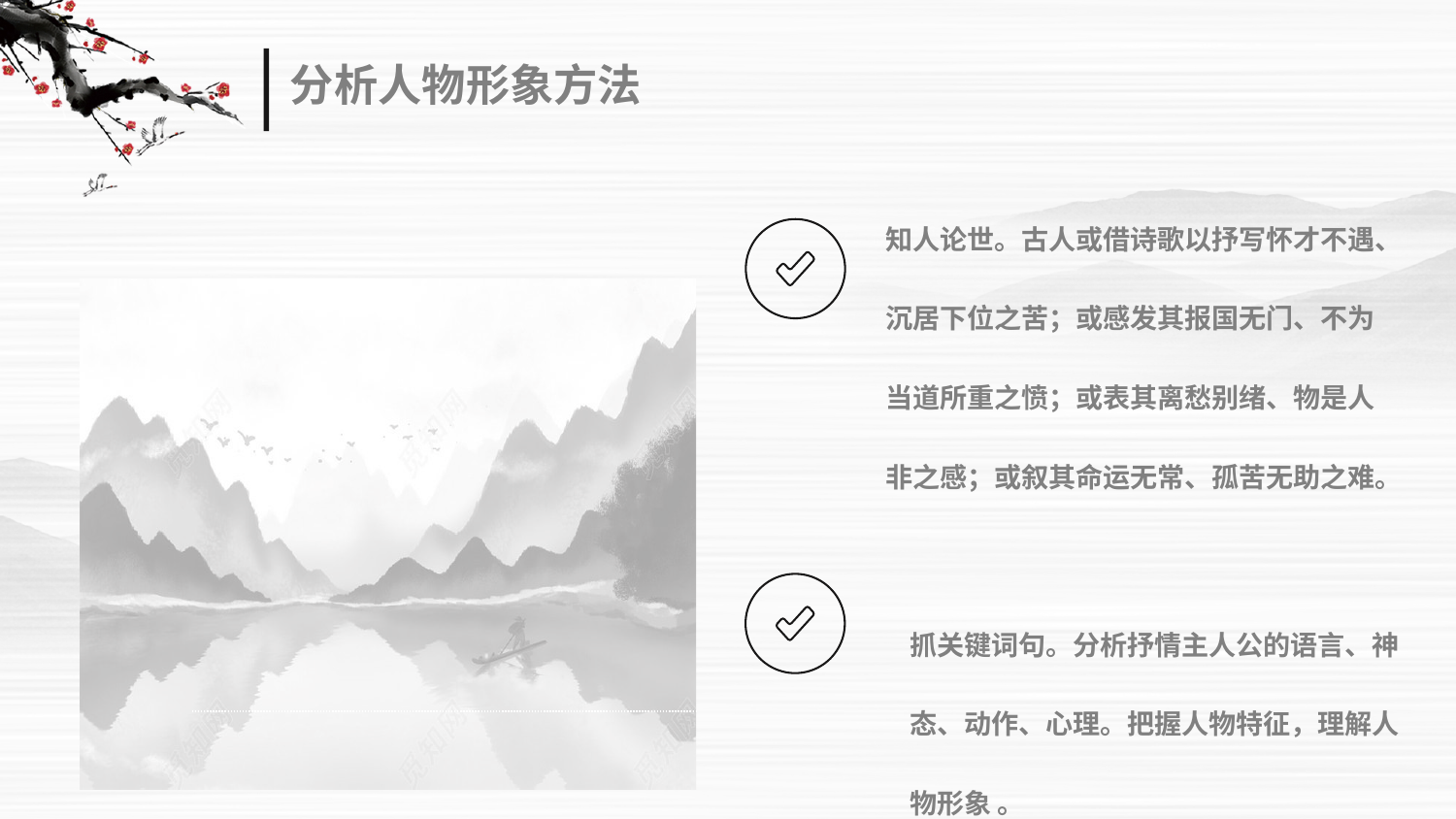

分析人物形象方法
知人论世。古人或借诗歌以抒写怀才不遇、沉居下位之苦；或感发其报国无门、不为当道所重之愤；或表其离愁别绪、物是人非之感；或叙其命运无常、孤苦无助之难。

抓关键词句。分析抒情主人公的语言、神态、动作、心理。把握人物特征，理解人物形象 。